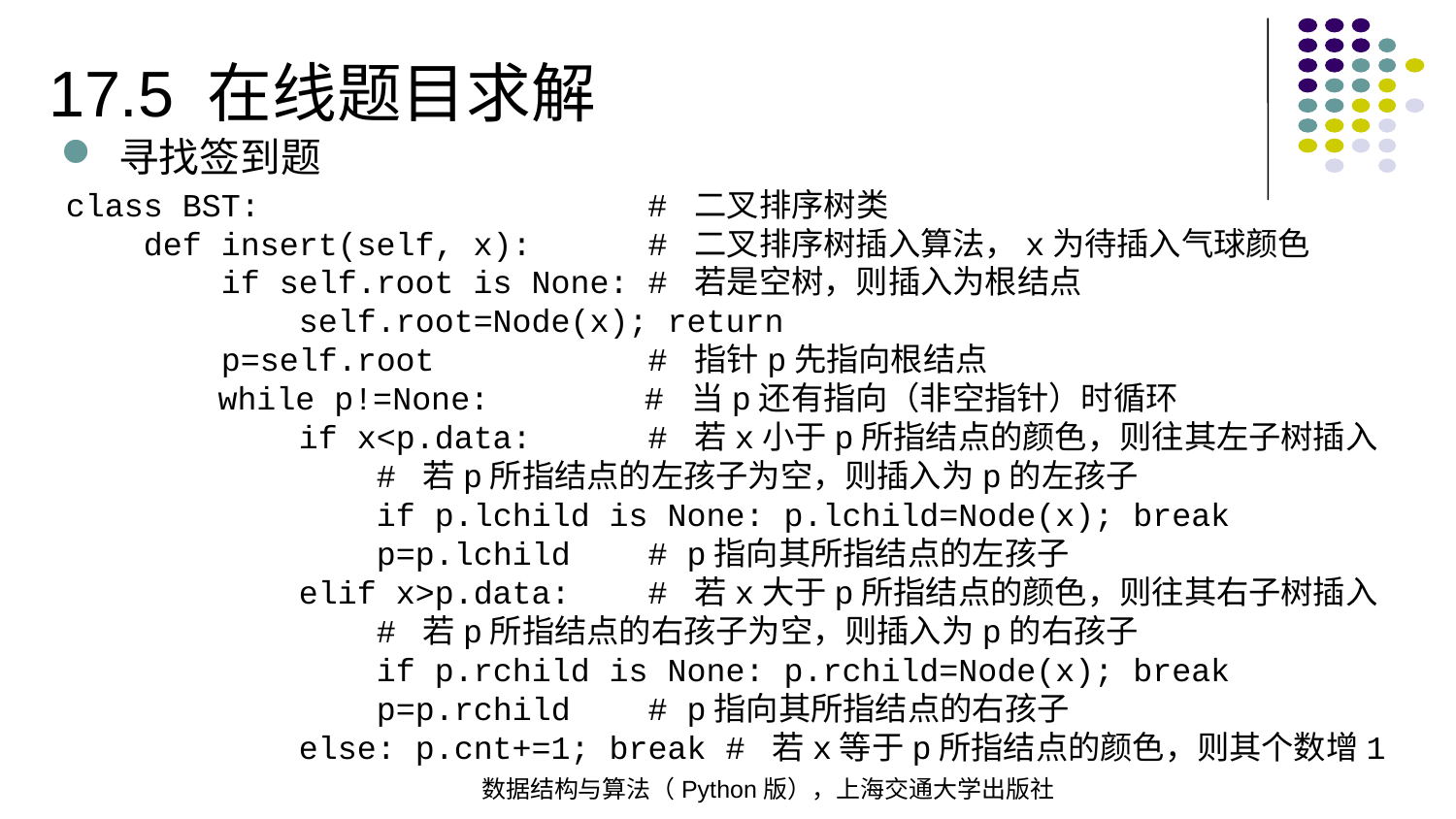

17.5 在线题目求解
寻找签到题
class BST:                    # 二叉排序树类
    def insert(self, x):      # 二叉排序树插入算法，x为待插入气球颜色
        if self.root is None: # 若是空树，则插入为根结点
            self.root=Node(x); return
        p=self.root           # 指针p先指向根结点
                   while p!=None:        # 当p还有指向（非空指针）时循环
            if x<p.data:      # 若x小于p所指结点的颜色，则往其左子树插入
                # 若p所指结点的左孩子为空，则插入为p的左孩子
                if p.lchild is None: p.lchild=Node(x); break
                p=p.lchild    # p指向其所指结点的左孩子
            elif x>p.data:    # 若x大于p所指结点的颜色，则往其右子树插入
                # 若p所指结点的右孩子为空，则插入为p的右孩子
                if p.rchild is None: p.rchild=Node(x); break
                p=p.rchild    # p指向其所指结点的右孩子
            else: p.cnt+=1; break # 若x等于p所指结点的颜色，则其个数增1